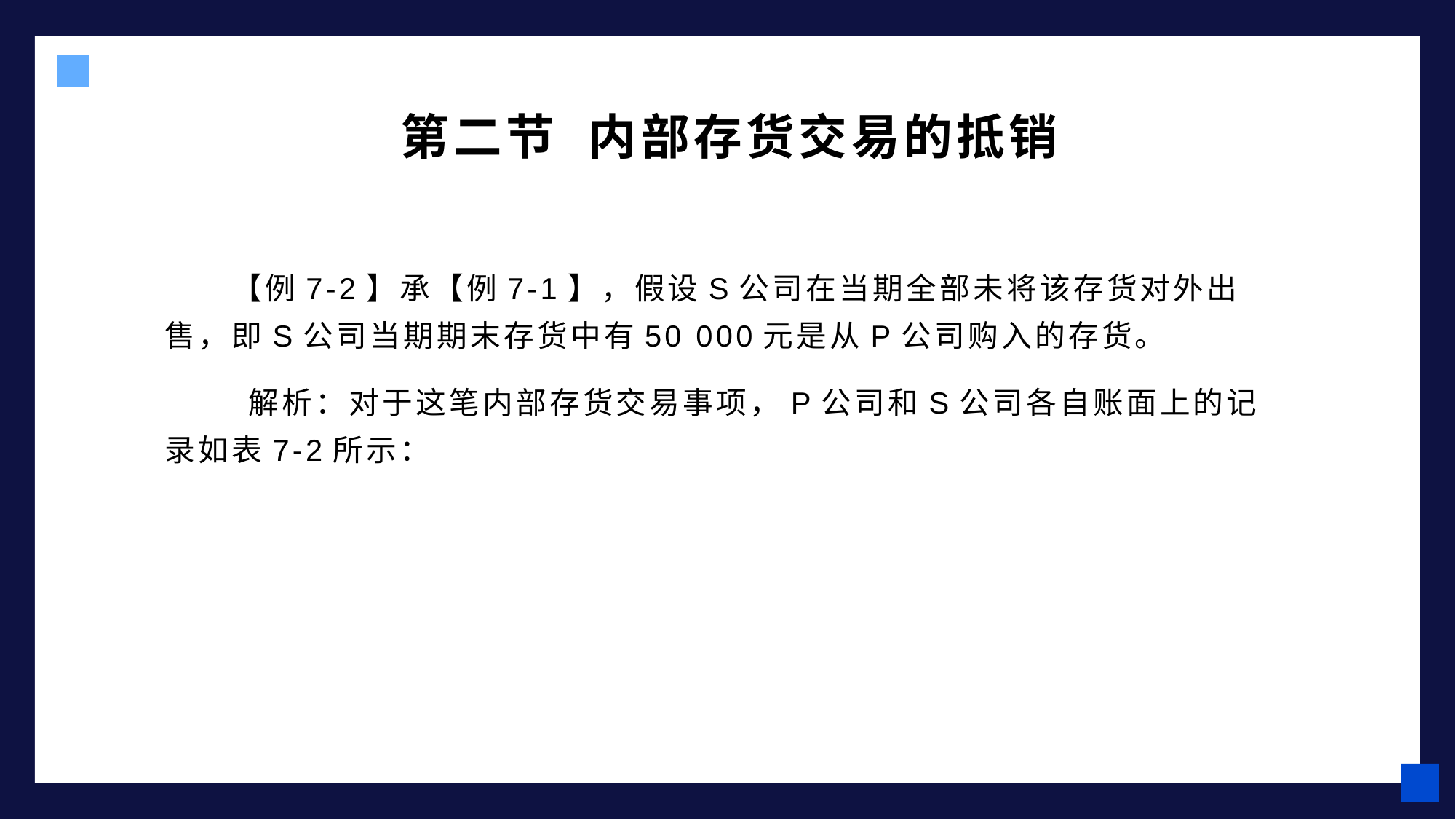

第二节  内部存货交易的抵销
【例7-2】承【例7-1】，假设S公司在当期全部未将该存货对外出售，即S公司当期期末存货中有50 000元是从P公司购入的存货。
 解析：对于这笔内部存货交易事项，P公司和S公司各自账面上的记录如表7-2所示：